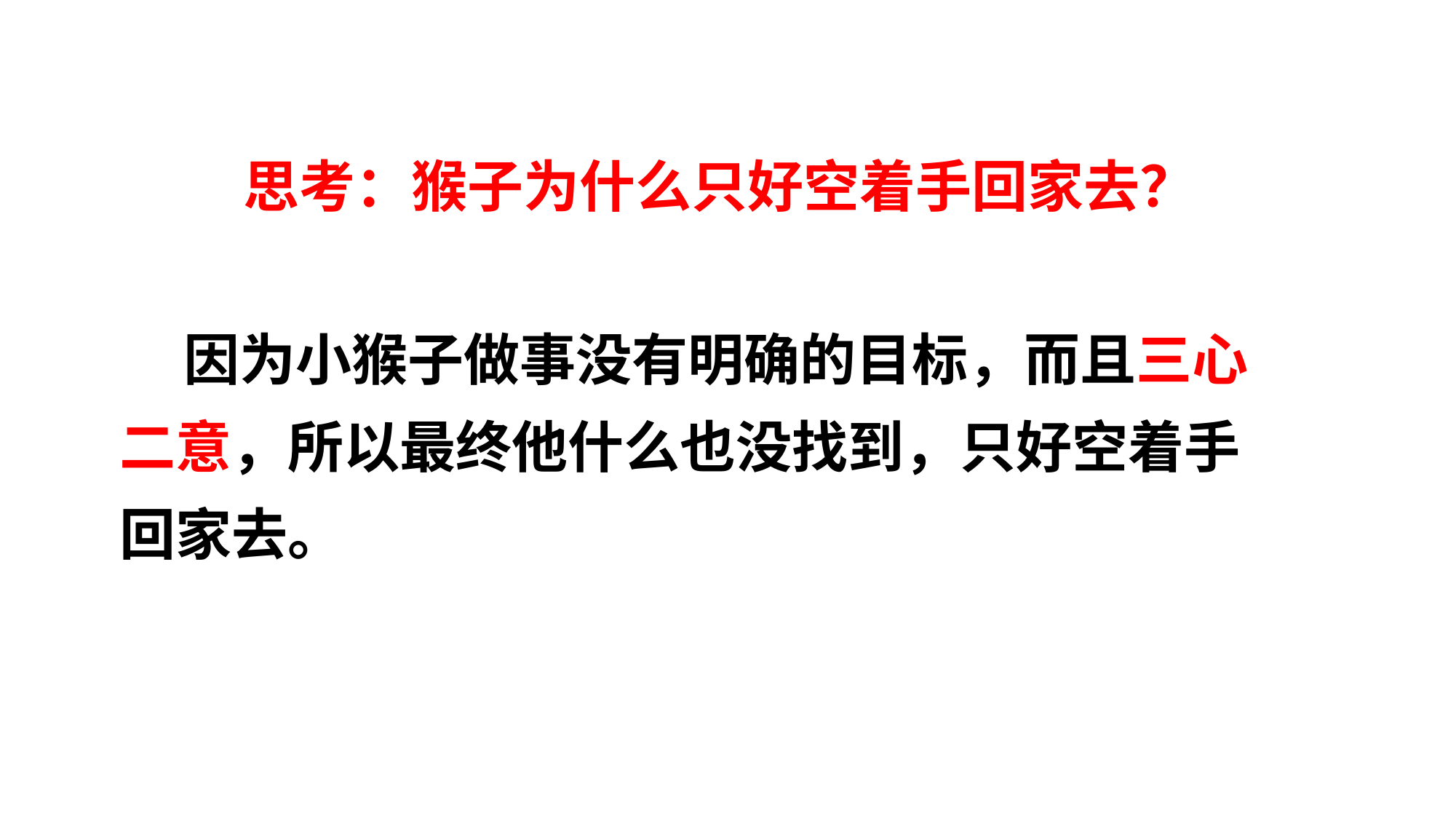

思考：猴子为什么只好空着手回家去？
    因为小猴子做事没有明确的目标，而且三心二意，所以最终他什么也没找到，只好空着手回家去。